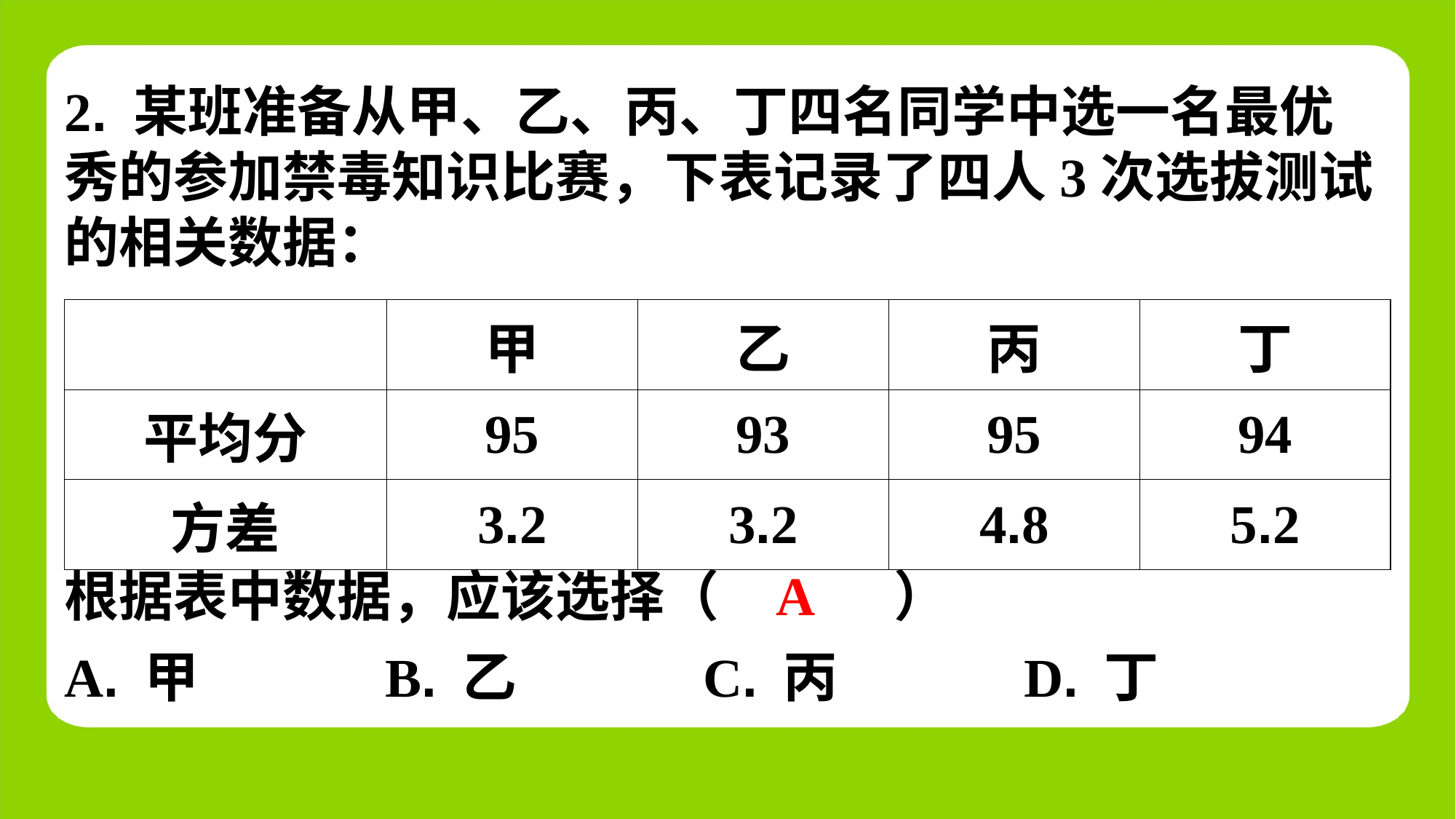

2. 某班准备从甲、乙、丙、丁四名同学中选一名最优
秀的参加禁毒知识比赛，下表记录了四人3次选拔测试
的相关数据：
|  | 甲 | 乙 | 丙 | 丁 |
| --- | --- | --- | --- | --- |
| 平均分 | 95 | 93 | 95 | 94 |
| 方差 | 3.2 | 3.2 | 4.8 | 5.2 |
A
根据表中数据，应该选择（　A　）
| A. 甲 | B. 乙 | C. 丙 | D. 丁 |
| --- | --- | --- | --- |